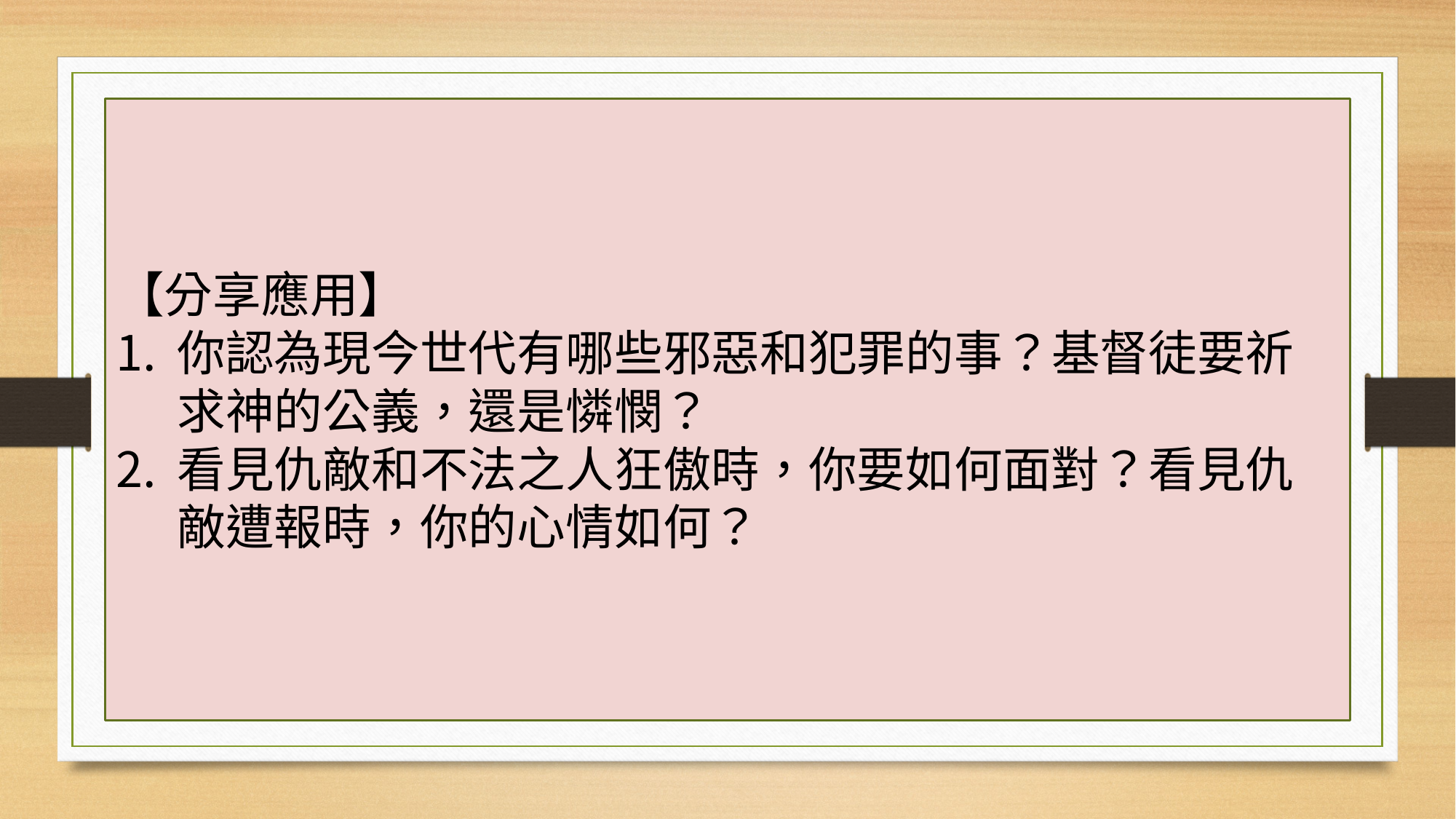

【分享應用】
你認為現今世代有哪些邪惡和犯罪的事？基督徒要祈求神的公義，還是憐憫？
看見仇敵和不法之人狂傲時，你要如何面對？看見仇敵遭報時，你的心情如何？
#